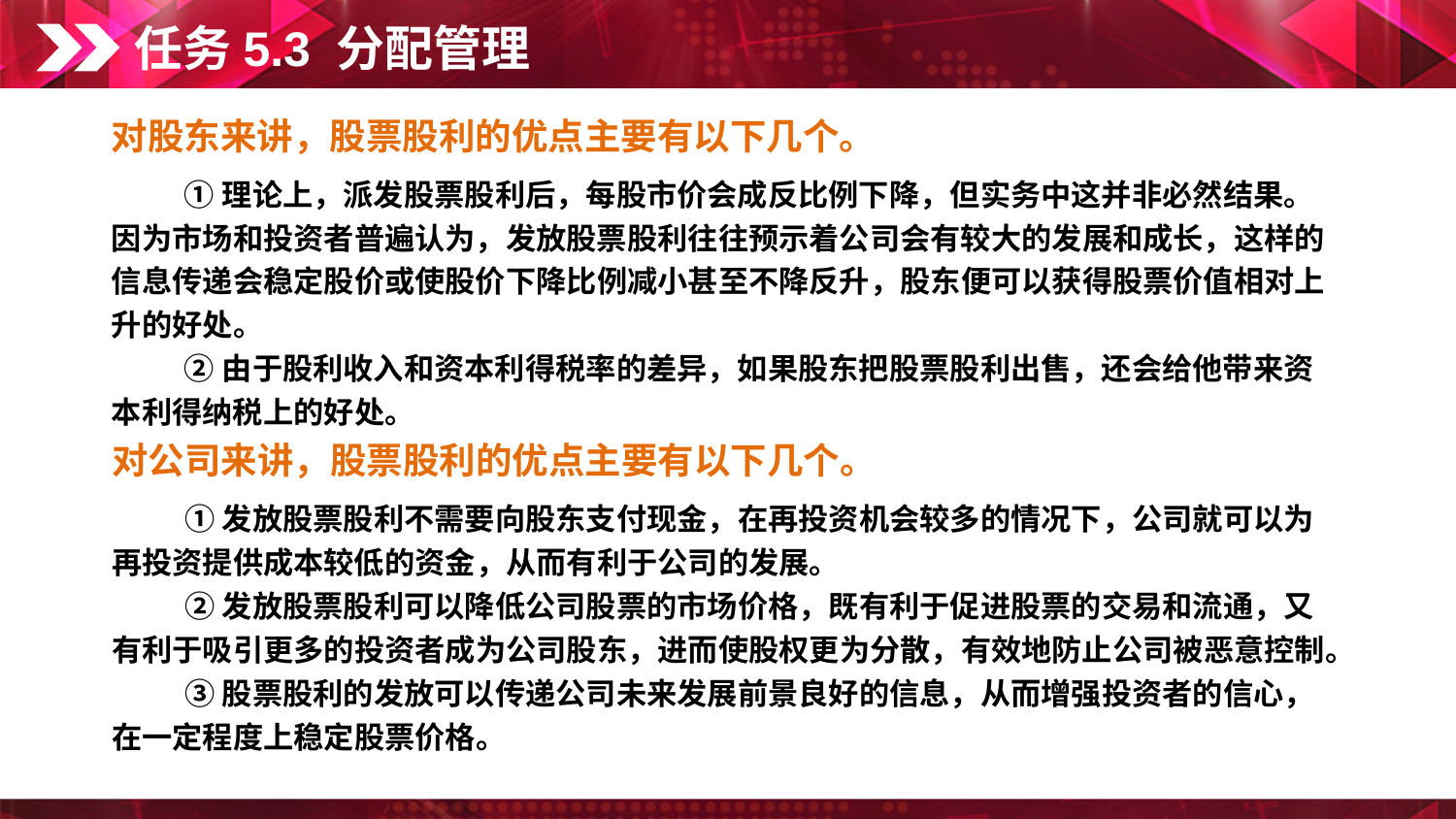

任务5.3 分配管理

对股东来讲，股票股利的优点主要有以下几个。
①理论上，派发股票股利后，每股市价会成反比例下降，但实务中这并非必然结果。因为市场和投资者普遍认为，发放股票股利往往预示着公司会有较大的发展和成长，这样的信息传递会稳定股价或使股价下降比例减小甚至不降反升，股东便可以获得股票价值相对上升的好处。
②由于股利收入和资本利得税率的差异，如果股东把股票股利出售，还会给他带来资本利得纳税上的好处。
对公司来讲，股票股利的优点主要有以下几个。
①发放股票股利不需要向股东支付现金，在再投资机会较多的情况下，公司就可以为再投资提供成本较低的资金，从而有利于公司的发展。
②发放股票股利可以降低公司股票的市场价格，既有利于促进股票的交易和流通，又有利于吸引更多的投资者成为公司股东，进而使股权更为分散，有效地防止公司被恶意控制。
③股票股利的发放可以传递公司未来发展前景良好的信息，从而增强投资者的信心，在一定程度上稳定股票价格。